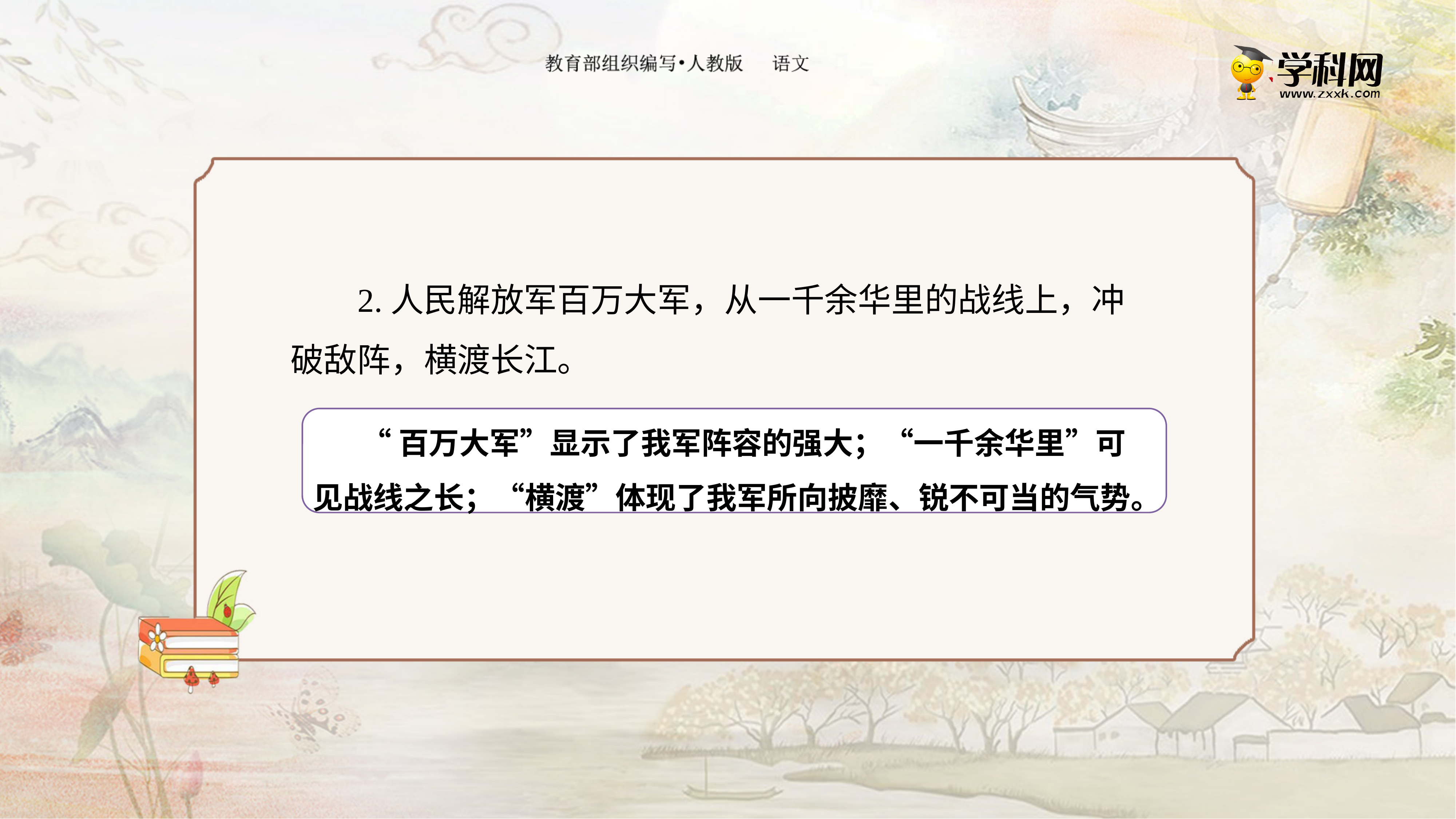

2.人民解放军百万大军，从一千余华里的战线上，冲破敌阵，横渡长江。
       “百万大军”显示了我军阵容的强大；“一千余华里”可见战线之长；“横渡”体现了我军所向披靡、锐不可当的气势。